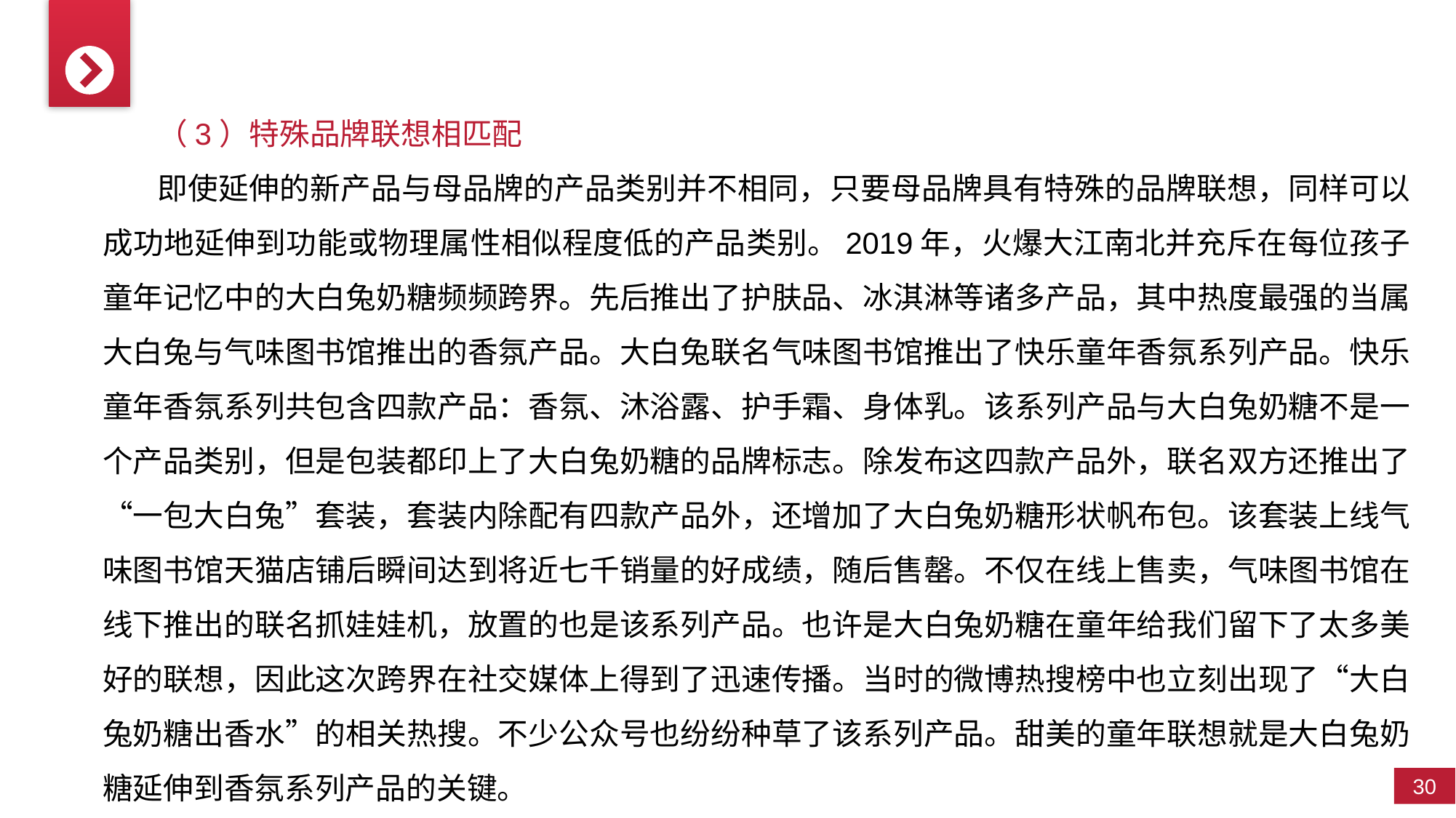

（3）特殊品牌联想相匹配
即使延伸的新产品与母品牌的产品类别并不相同，只要母品牌具有特殊的品牌联想，同样可以成功地延伸到功能或物理属性相似程度低的产品类别。2019年，火爆大江南北并充斥在每位孩子童年记忆中的大白兔奶糖频频跨界。先后推出了护肤品、冰淇淋等诸多产品，其中热度最强的当属大白兔与气味图书馆推出的香氛产品。大白兔联名气味图书馆推出了快乐童年香氛系列产品。快乐童年香氛系列共包含四款产品：香氛、沐浴露、护手霜、身体乳。该系列产品与大白兔奶糖不是一个产品类别，但是包装都印上了大白兔奶糖的品牌标志。除发布这四款产品外，联名双方还推出了“一包大白兔”套装，套装内除配有四款产品外，还增加了大白兔奶糖形状帆布包。该套装上线气味图书馆天猫店铺后瞬间达到将近七千销量的好成绩，随后售罄。不仅在线上售卖，气味图书馆在线下推出的联名抓娃娃机，放置的也是该系列产品。也许是大白兔奶糖在童年给我们留下了太多美好的联想，因此这次跨界在社交媒体上得到了迅速传播。当时的微博热搜榜中也立刻出现了“大白兔奶糖出香水”的相关热搜。不少公众号也纷纷种草了该系列产品。甜美的童年联想就是大白兔奶糖延伸到香氛系列产品的关键。